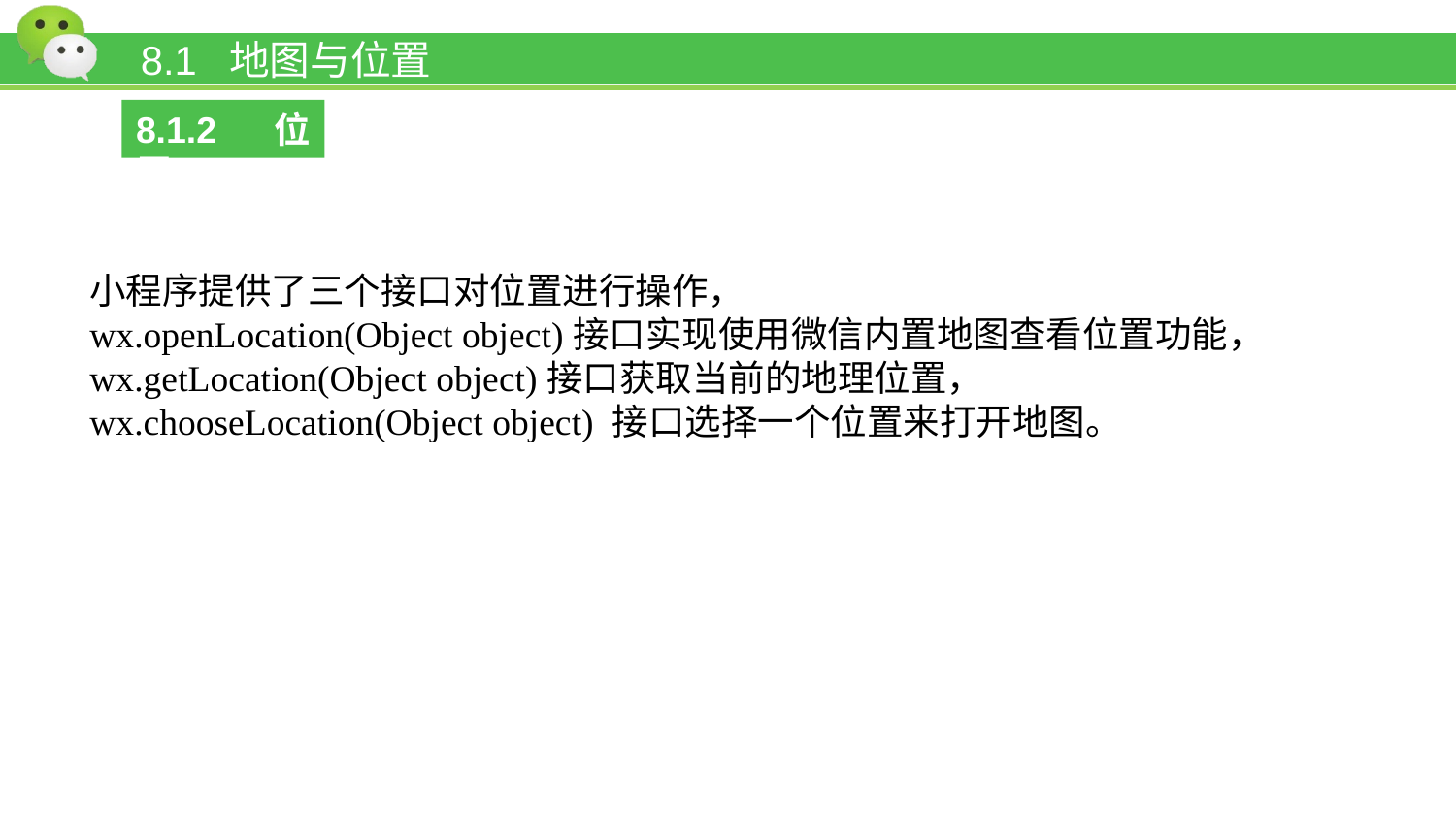

# 8.1  地图与位置
8.1.2  位置
小程序提供了三个接口对位置进行操作，
wx.openLocation(Object object)接口实现使用微信内置地图查看位置功能，
wx.getLocation(Object object)接口获取当前的地理位置，
wx.chooseLocation(Object object) 接口选择一个位置来打开地图。